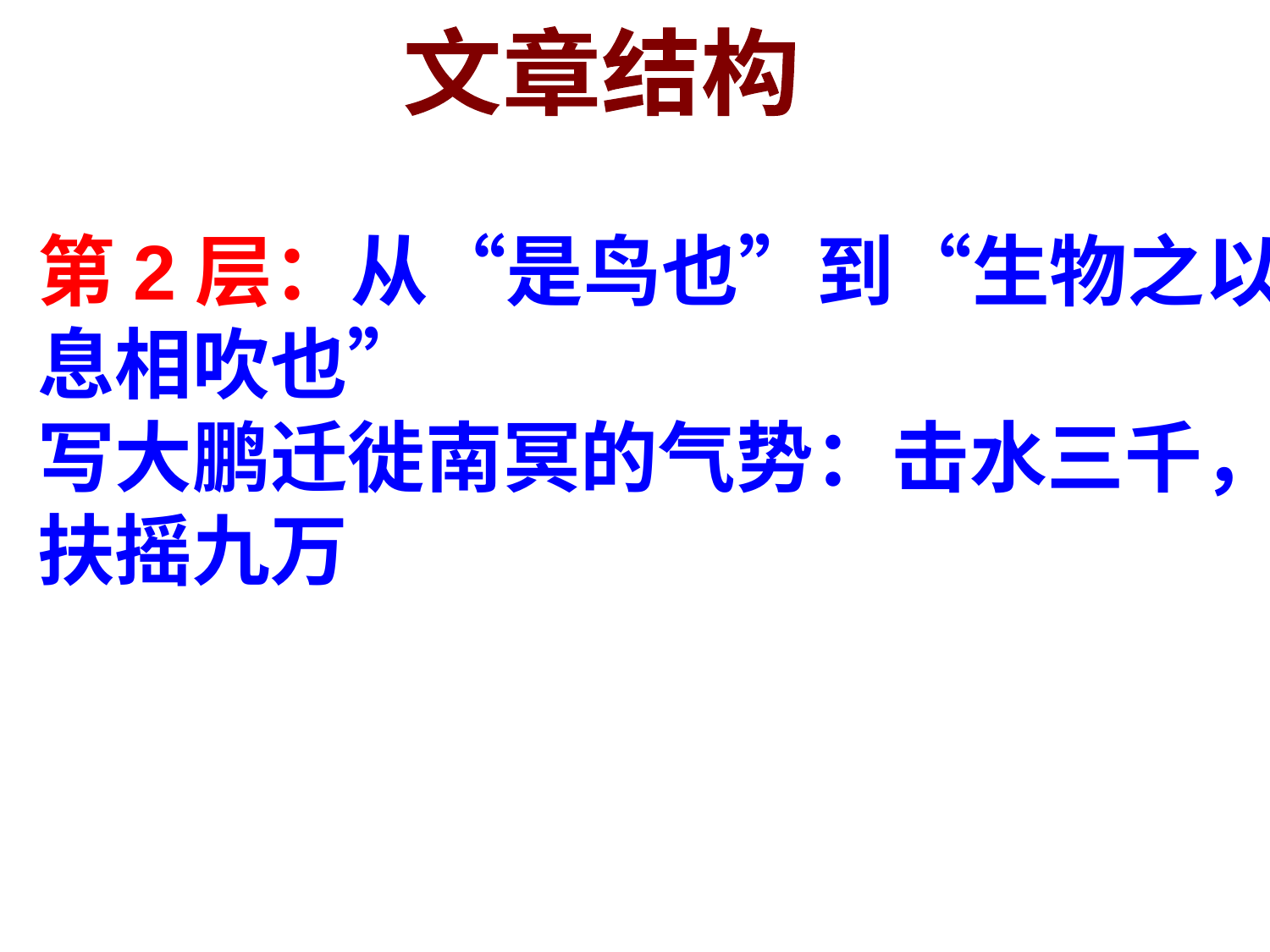

文章结构
第2层：从“是鸟也”到“生物之以息相吹也”
写大鹏迁徙南冥的气势：击水三千，扶摇九万